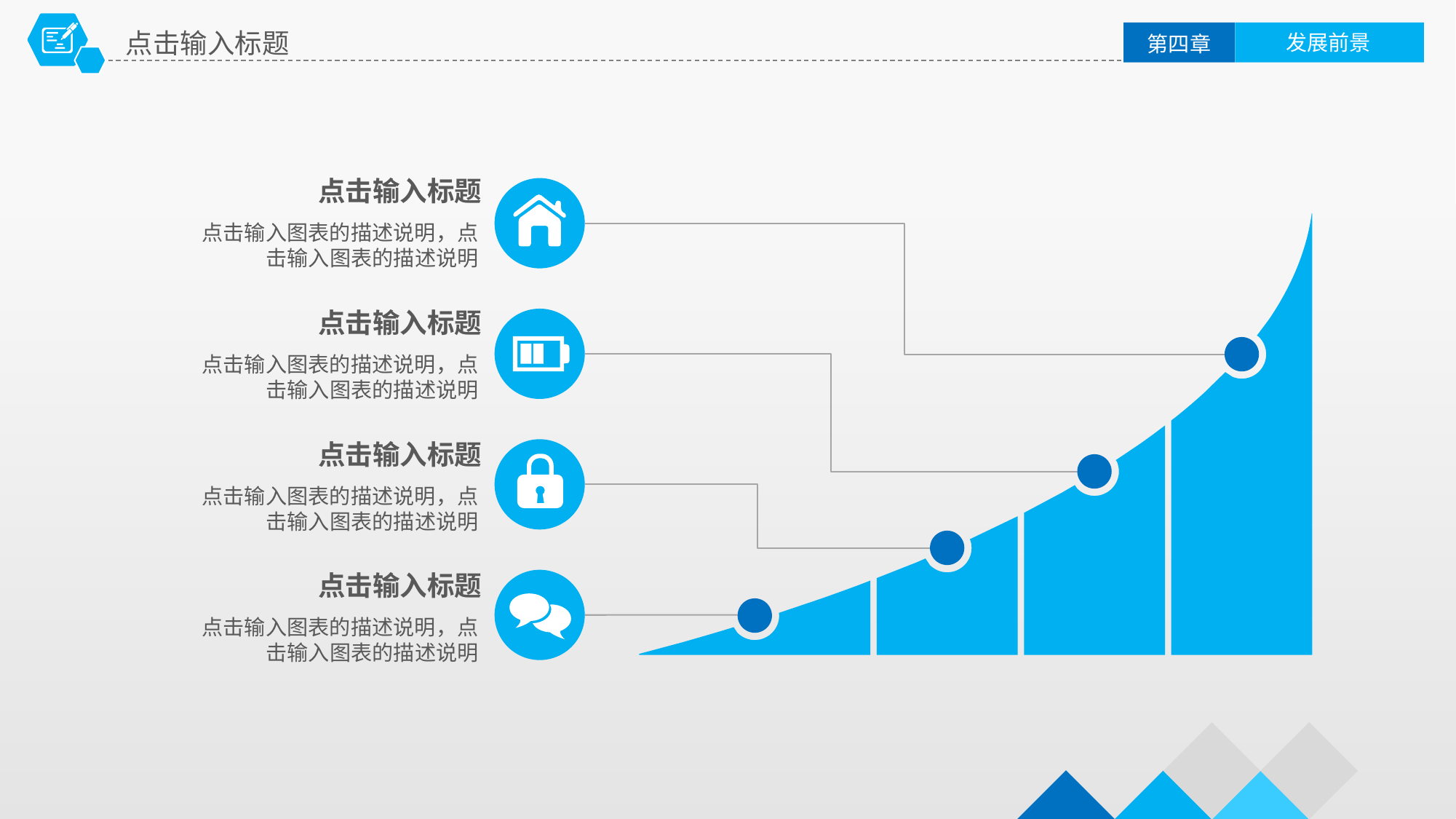

点击输入标题

发展前景
第四章

点击输入标题

点击输入图表的描述说明，点击输入图表的描述说明
点击输入标题

点击输入图表的描述说明，点击输入图表的描述说明

点击输入标题

点击输入图表的描述说明，点击输入图表的描述说明

点击输入标题

点击输入图表的描述说明，点击输入图表的描述说明